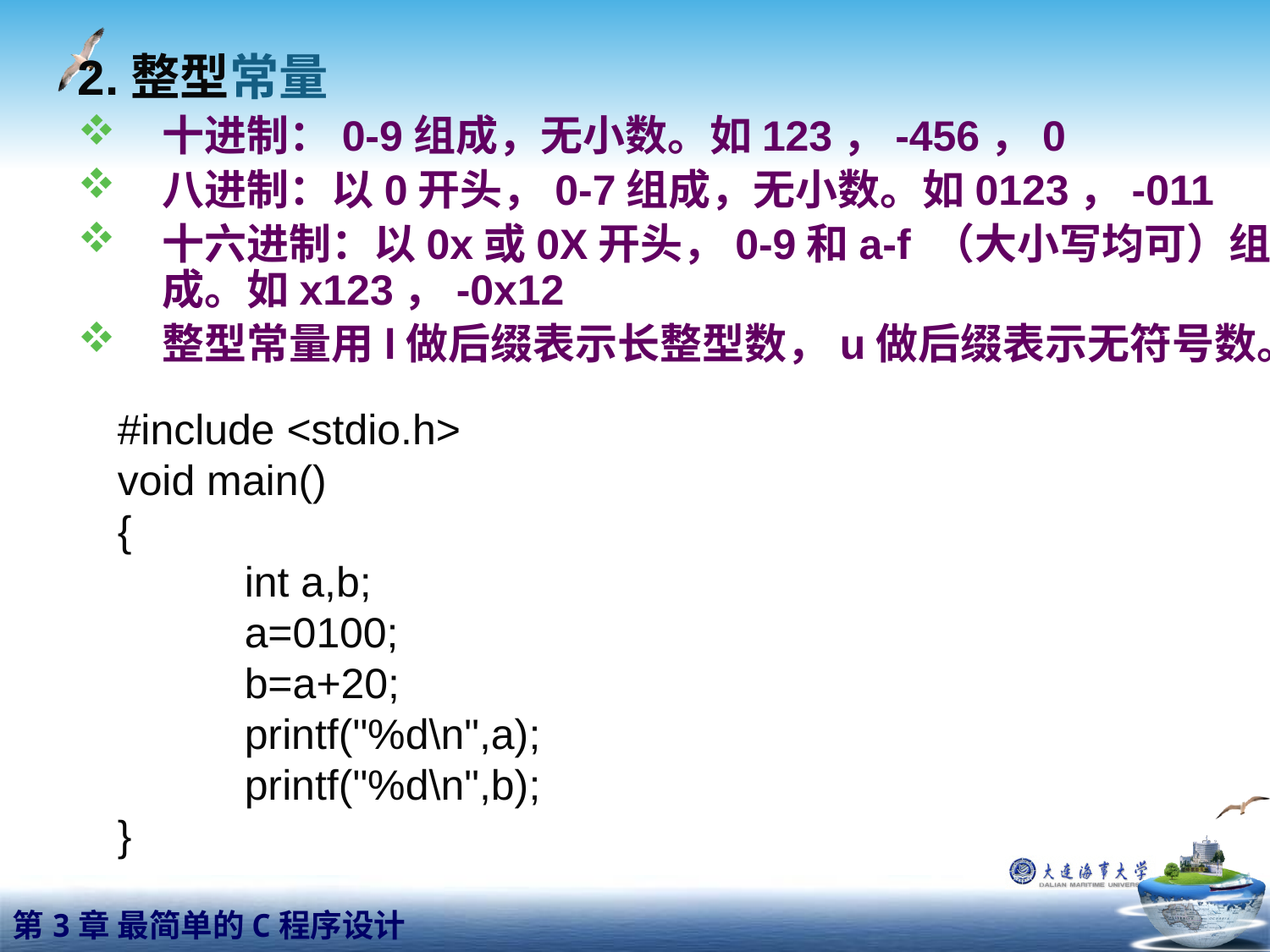

2.整型常量
十进制：0-9组成，无小数。如123，-456，0
八进制：以0开头，0-7组成，无小数。如0123，-011
十六进制：以0x或0X开头，0-9和a-f （大小写均可）组成。如x123，-0x12
整型常量用l做后缀表示长整型数，u做后缀表示无符号数。

#include <stdio.h>
void main()
{
	int a,b;
	a=0100;
	b=a+20;
	printf("%d\n",a);
	printf("%d\n",b);
}